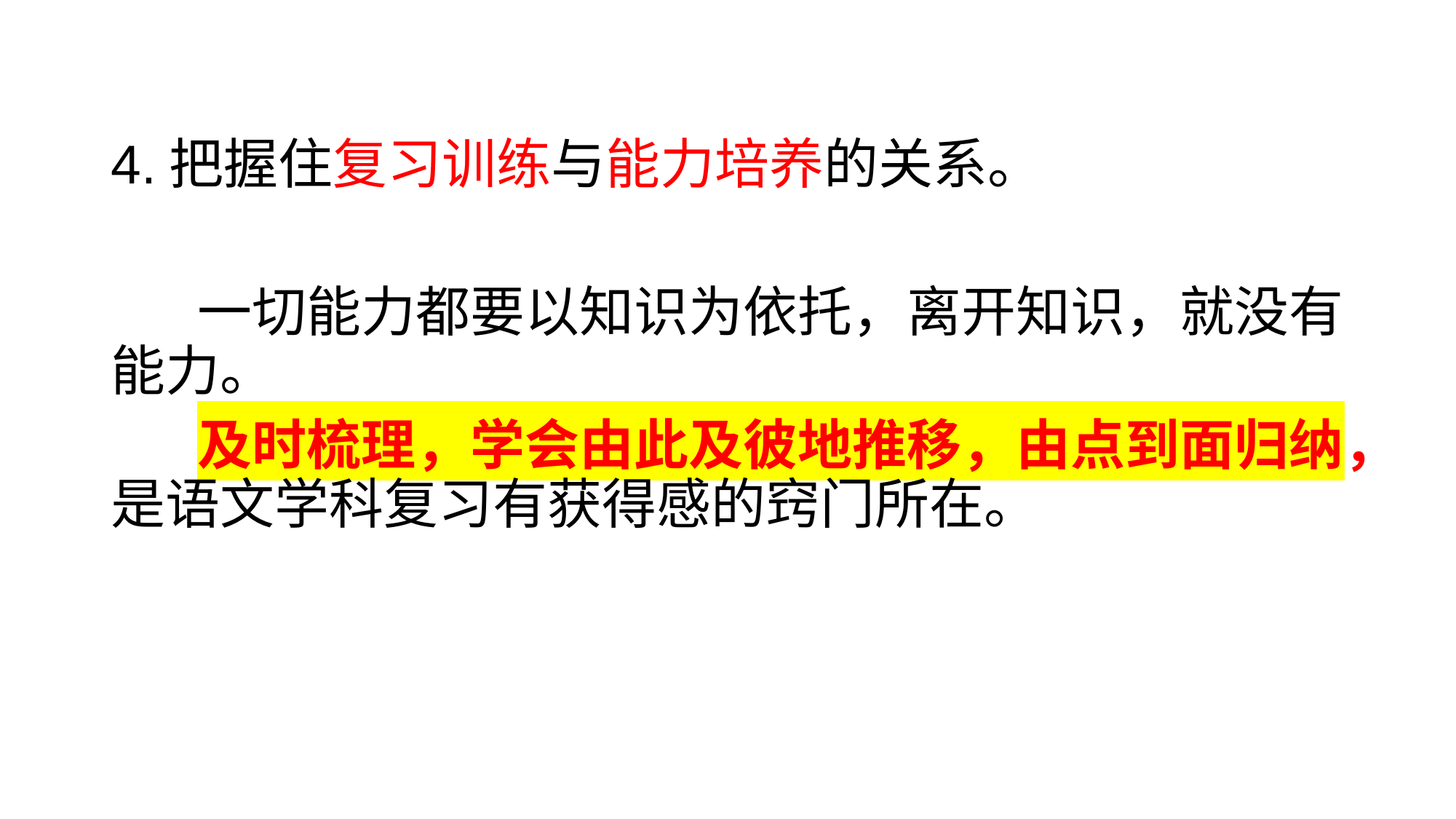

4.把握住复习训练与能力培养的关系。

      一切能力都要以知识为依托，离开知识，就没有能力。
      及时梳理，学会由此及彼地推移，由点到面归纳，是语文学科复习有获得感的窍门所在。